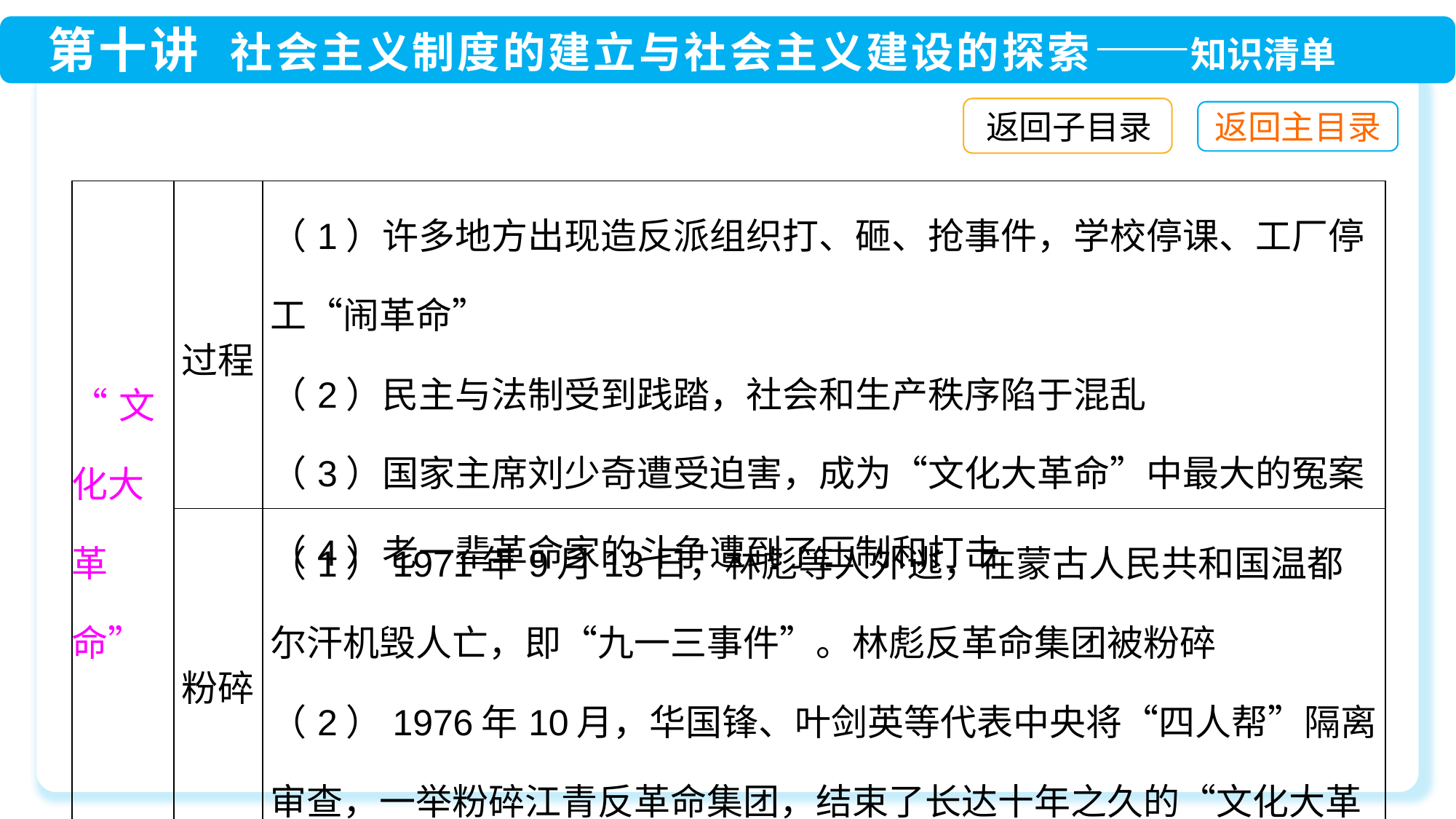

返回子目录
| “文化大革命” | 过程 | （1）许多地方出现造反派组织打、砸、抢事件，学校停课、工厂停工“闹革命” （2）民主与法制受到践踏，社会和生产秩序陷于混乱 （3）国家主席刘少奇遭受迫害，成为“文化大革命”中最大的冤案 （4）老一辈革命家的斗争遭到了压制和打击 |
| --- | --- | --- |
|  | 粉碎 | （1）1971年9月13日，林彪等人外逃，在蒙古人民共和国温都尔汗机毁人亡，即“九一三事件”。林彪反革命集团被粉碎 （2）1976年10月，华国锋、叶剑英等代表中央将“四人帮”隔离审查，一举粉碎江青反革命集团，结束了长达十年之久的“文化大革命” |